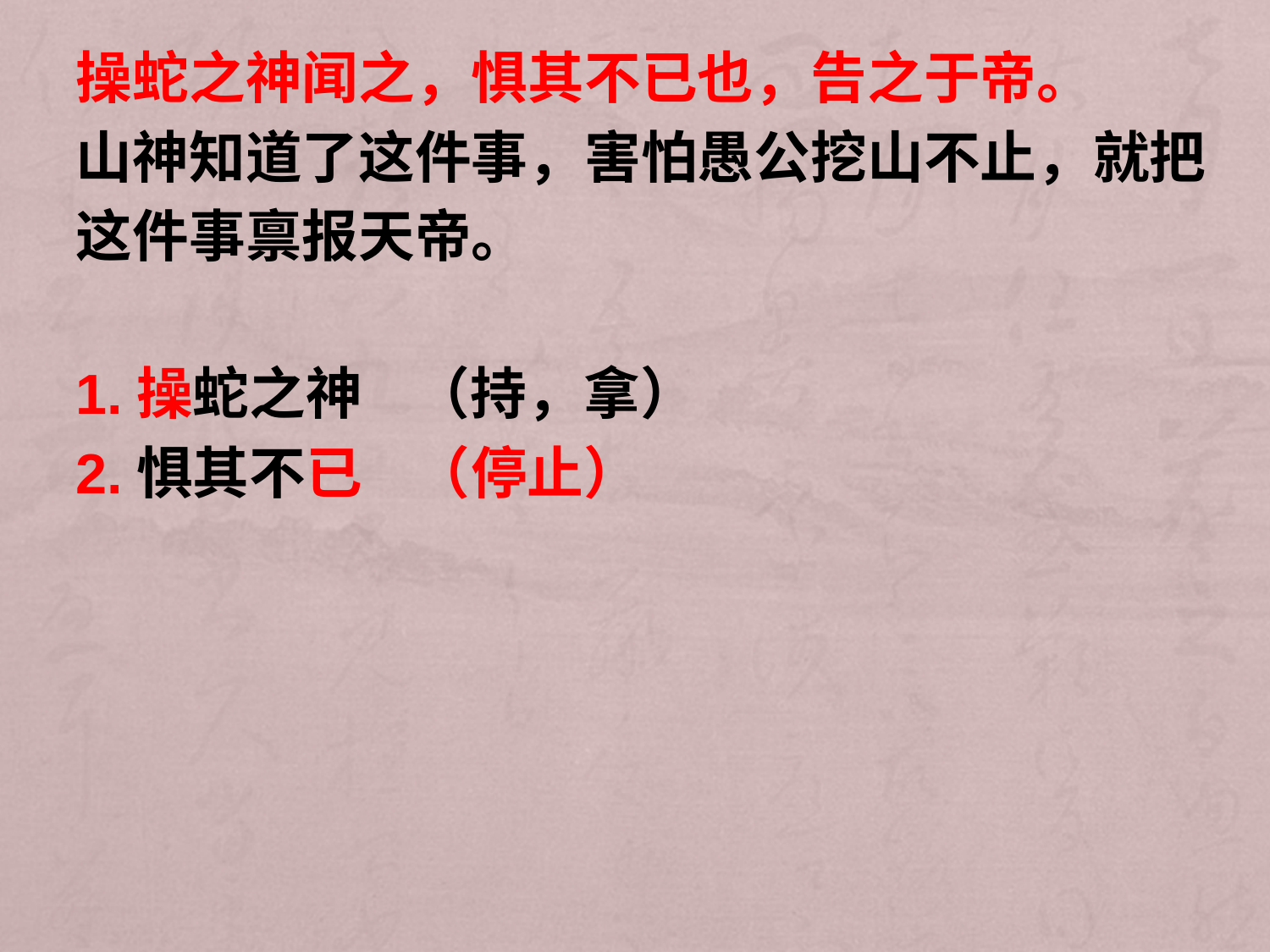

操蛇之神闻之，惧其不已也，告之于帝。
山神知道了这件事，害怕愚公挖山不止，就把
这件事禀报天帝。

1.操蛇之神    （持，拿）
2.惧其不已    （停止）